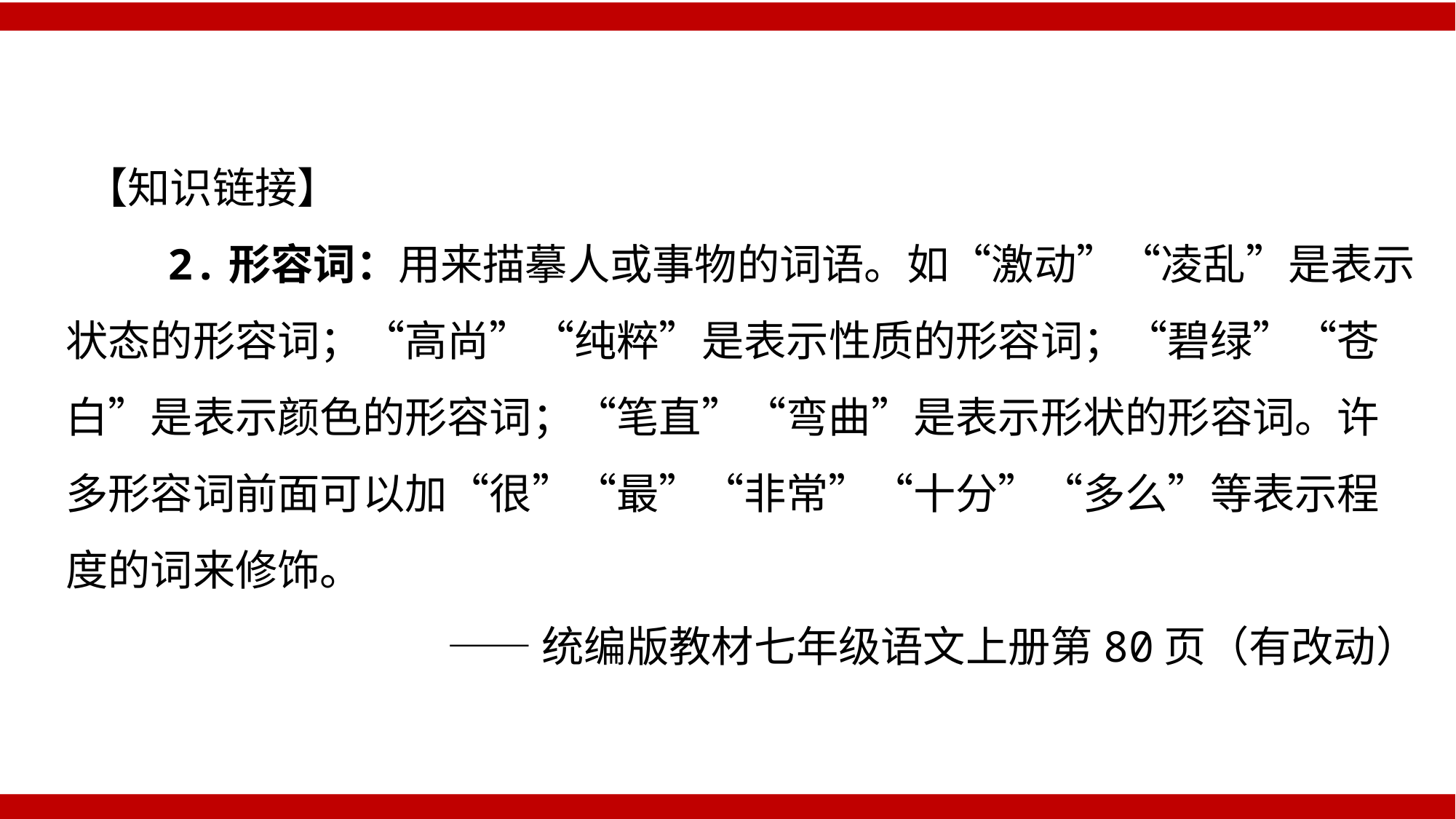

【知识链接】
    2.形容词：用来描摹人或事物的词语。如“激动”“凌乱”是表示状态的形容词；“高尚”“纯粹”是表示性质的形容词；“碧绿”“苍白”是表示颜色的形容词；“笔直”“弯曲”是表示形状的形容词。许多形容词前面可以加“很”“最”“非常”“十分”“多么”等表示程度的词来修饰。
——统编版教材七年级语文上册第80页（有改动）